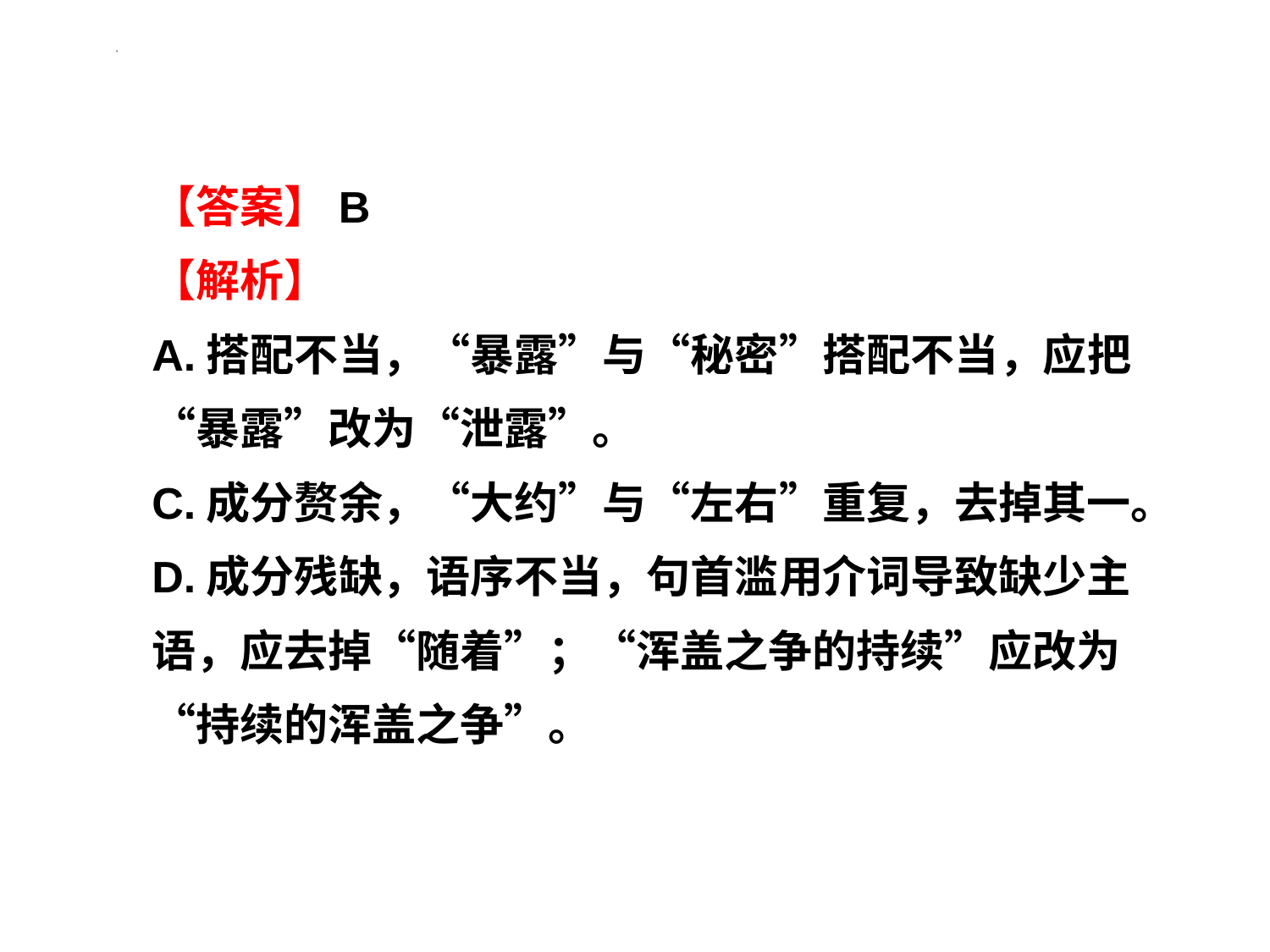

#
【答案】B
【解析】
A.搭配不当，“暴露”与“秘密”搭配不当，应把“暴露”改为“泄露”。
C.成分赘余，“大约”与“左右”重复，去掉其一。
D.成分残缺，语序不当，句首滥用介词导致缺少主语，应去掉“随着”；“浑盖之争的持续”应改为“持续的浑盖之争”。